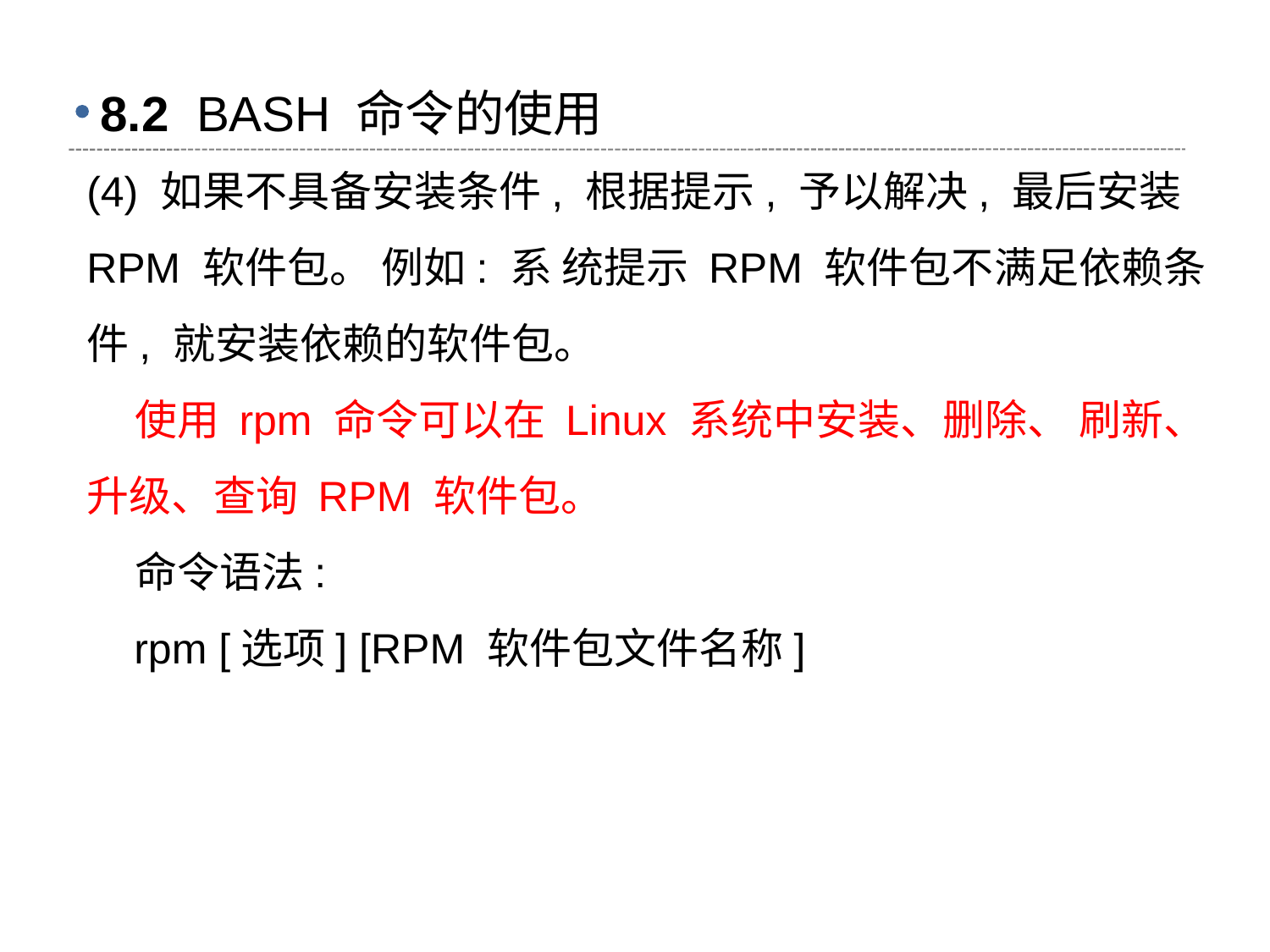

# 8.2  BASH 命令的使用

(4) 如果不具备安装条件, 根据提示, 予以解决, 最后安装 RPM 软件包。 例如: 系 统提示 RPM 软件包不满足依赖条件, 就安装依赖的软件包。
    使用 rpm 命令可以在 Linux 系统中安装、删除、 刷新、升级、查询 RPM 软件包。
    命令语法:
    rpm [选项] [RPM 软件包文件名称]